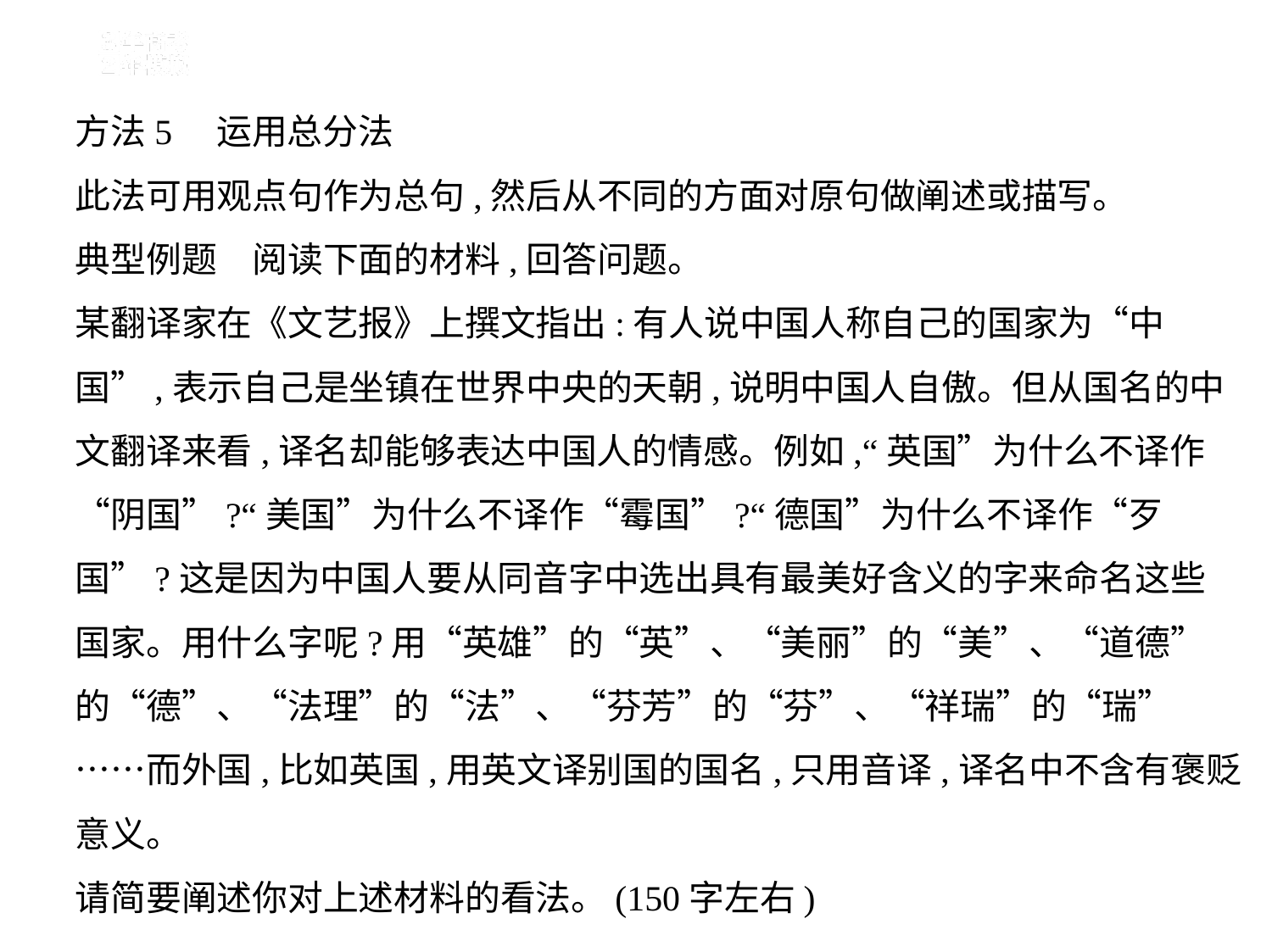

方法5　运用总分法
此法可用观点句作为总句,然后从不同的方面对原句做阐述或描写。
典型例题　阅读下面的材料,回答问题。
某翻译家在《文艺报》上撰文指出:有人说中国人称自己的国家为“中
国”,表示自己是坐镇在世界中央的天朝,说明中国人自傲。但从国名的中
文翻译来看,译名却能够表达中国人的情感。例如,“英国”为什么不译作
“阴国”?“美国”为什么不译作“霉国”?“德国”为什么不译作“歹
国”?这是因为中国人要从同音字中选出具有最美好含义的字来命名这些
国家。用什么字呢?用“英雄”的“英”、“美丽”的“美”、“道德”
的“德”、“法理”的“法”、“芬芳”的“芬”、“祥瑞”的“瑞”
……而外国,比如英国,用英文译别国的国名,只用音译,译名中不含有褒贬
意义。
请简要阐述你对上述材料的看法。(150字左右)